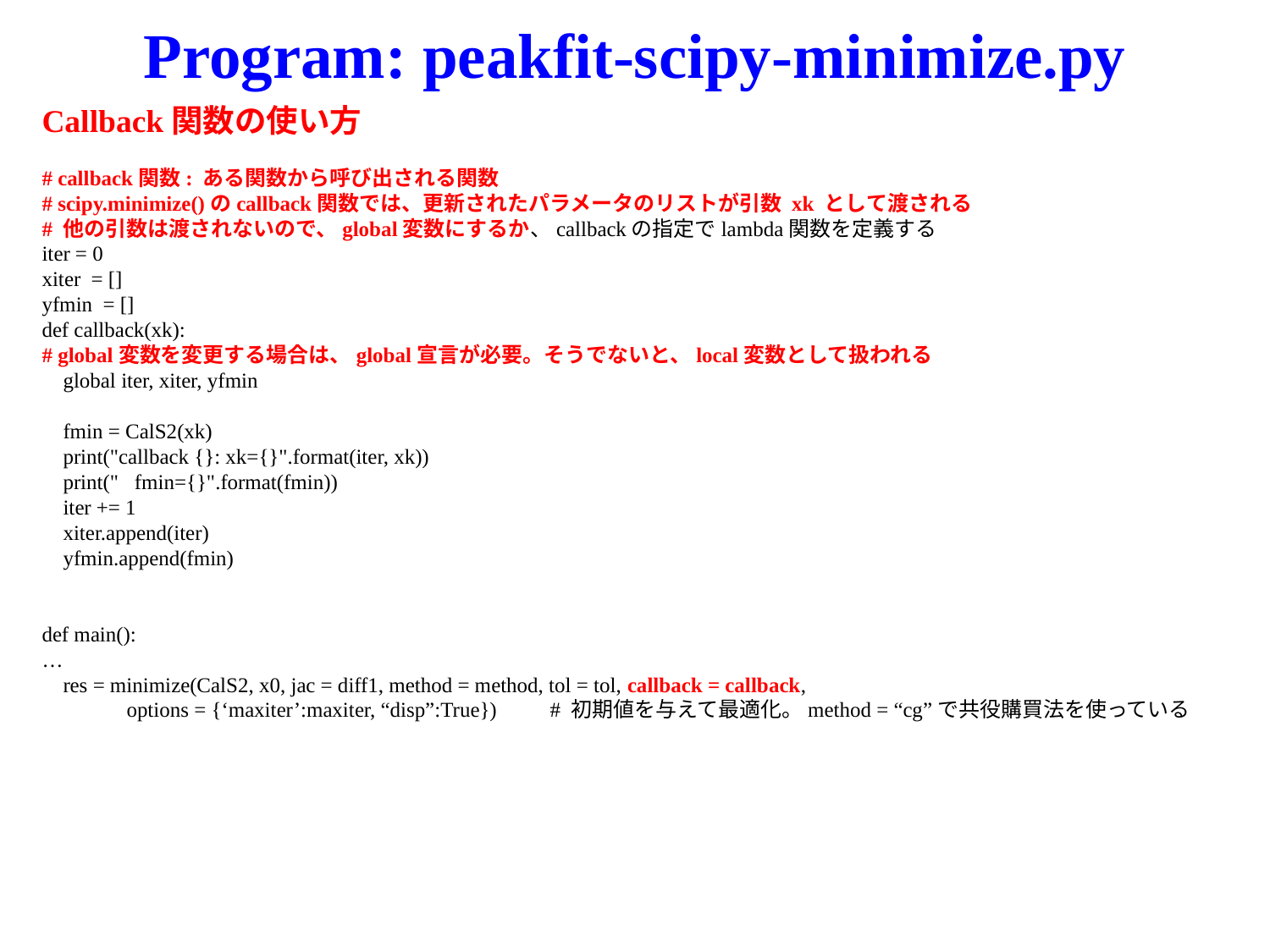

# Program: peakfit-scipy-minimize.py
Callback関数の使い方

# callback関数: ある関数から呼び出される関数
# scipy.minimize()のcallback関数では、更新されたパラメータのリストが引数 xk として渡される
# 他の引数は渡されないので、global変数にするか、callbackの指定でlambda関数を定義する
iter = 0
xiter  = []
yfmin  = []
def callback(xk):
# global変数を変更する場合は、global宣言が必要。そうでないと、local変数として扱われる
    global iter, xiter, yfmin

    fmin = CalS2(xk)
    print("callback {}: xk={}".format(iter, xk))
    print("   fmin={}".format(fmin))
    iter += 1
    xiter.append(iter)
    yfmin.append(fmin)

def main():
…
    res = minimize(CalS2, x0, jac = diff1, method = method, tol = tol, callback = callback,
                options = {‘maxiter’:maxiter, “disp”:True})	# 初期値を与えて最適化。method = “cg”で共役購買法を使っている